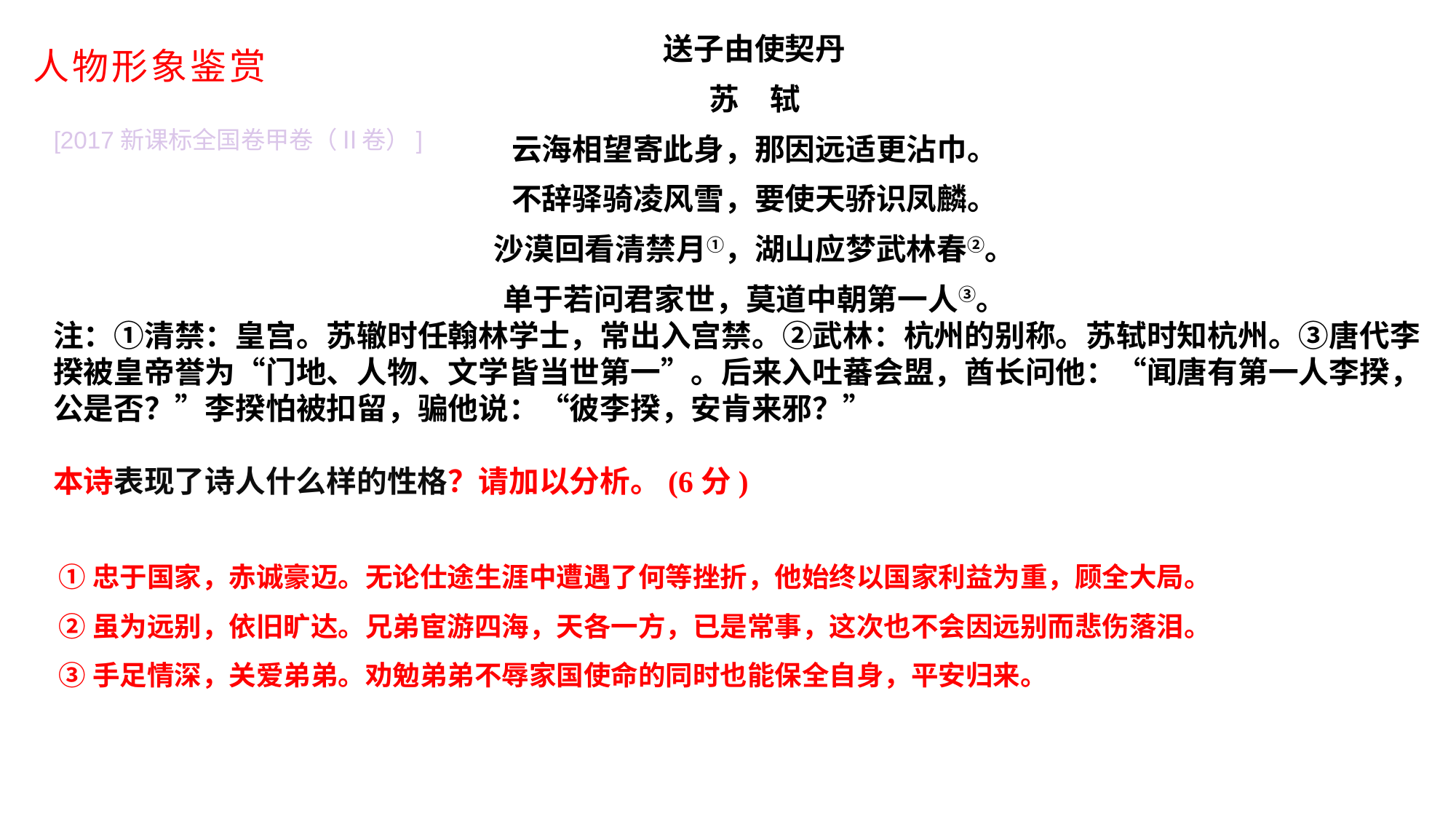

送子由使契丹
苏　轼
云海相望寄此身，那因远适更沾巾。
不辞驿骑凌风雪，要使天骄识凤麟。
沙漠回看清禁月①，湖山应梦武林春②。
单于若问君家世，莫道中朝第一人③。
注：①清禁：皇宫。苏辙时任翰林学士，常出入宫禁。②武林：杭州的别称。苏轼时知杭州。③唐代李
揆被皇帝誉为“门地、人物、文学皆当世第一”。后来入吐蕃会盟，酋长问他：“闻唐有第一人李揆，
公是否？”李揆怕被扣留，骗他说：“彼李揆，安肯来邪？”

本诗表现了诗人什么样的性格？请加以分析。(6分)
# 人物形象鉴赏
[2017新课标全国卷甲卷（Ⅱ卷）]
①忠于国家，赤诚豪迈。无论仕途生涯中遭遇了何等挫折，他始终以国家利益为重，顾全大局。
②虽为远别，依旧旷达。兄弟宦游四海，天各一方，已是常事，这次也不会因远别而悲伤落泪。
③手足情深，关爱弟弟。劝勉弟弟不辱家国使命的同时也能保全自身，平安归来。